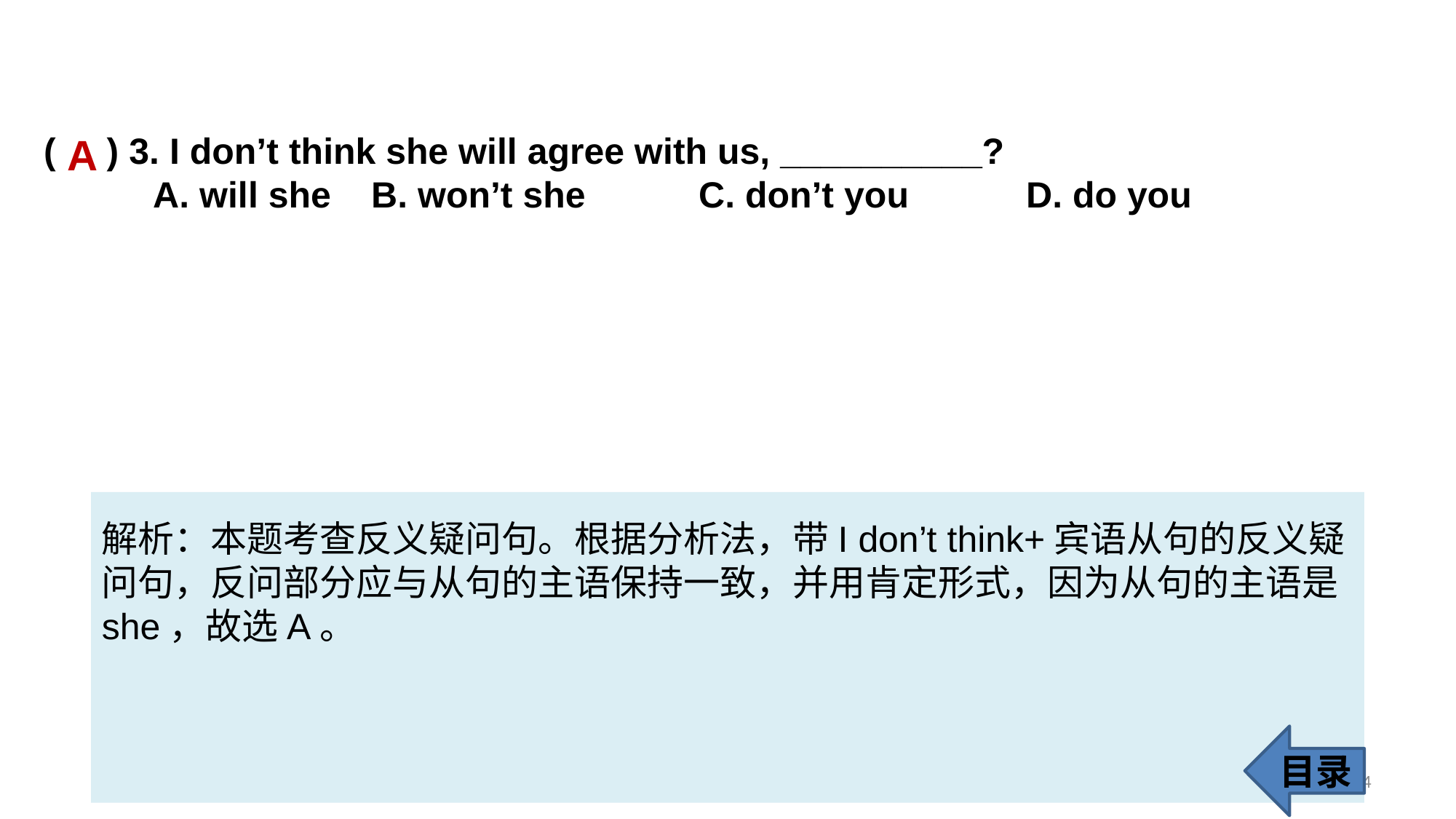

(     ) 3. I don’t think she will agree with us, __________?
	A. will she 	B. won’t she 	C. don’t you 	D. do you
A

解析：本题考查反义疑问句。根据分析法，带I don’t think+宾语从句的反义疑问句，反问部分应与从句的主语保持一致，并用肯定形式，因为从句的主语是she，故选A。
目录
64